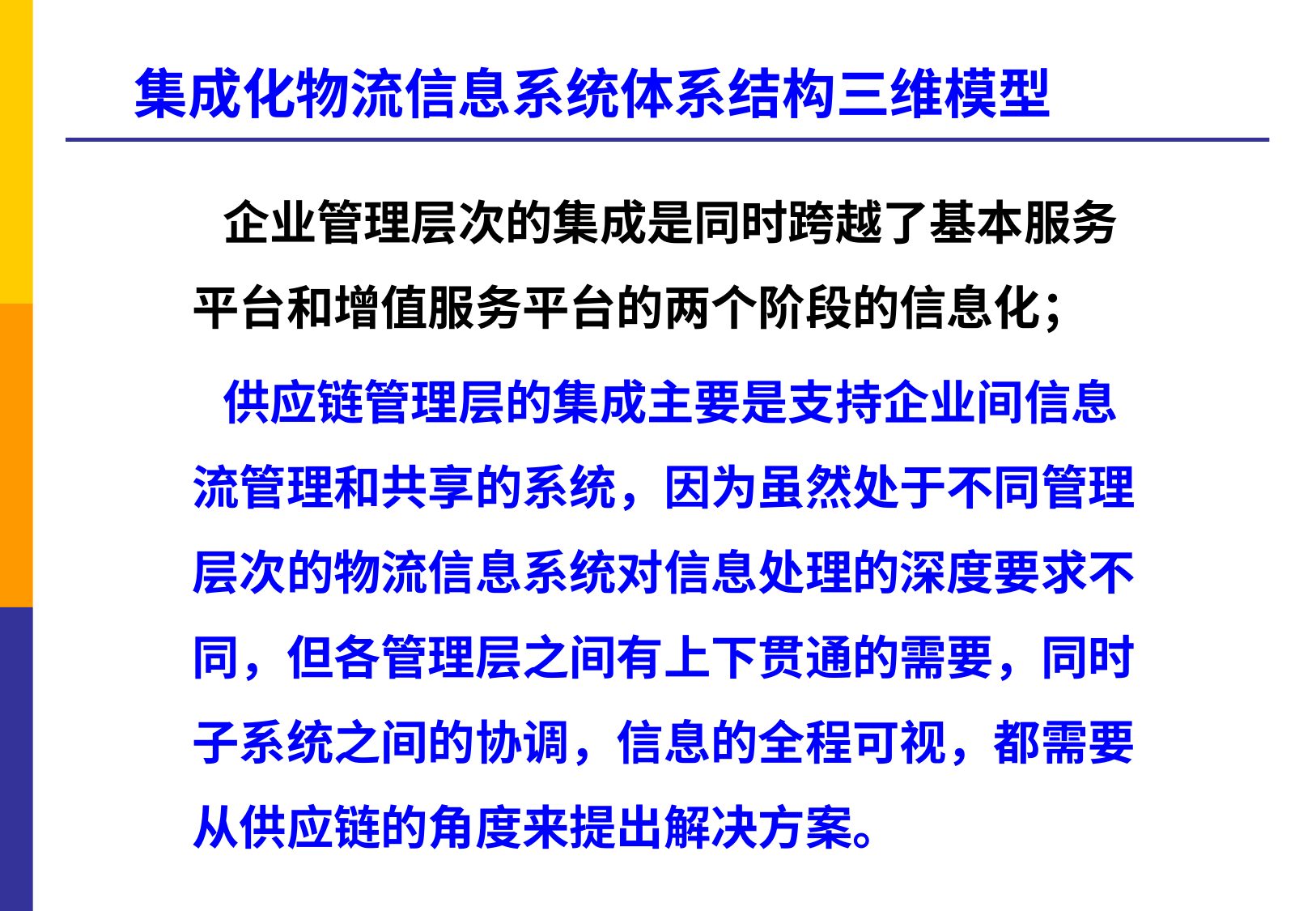

集成化物流信息系统体系结构三维模型
      企业管理层次的集成是同时跨越了基本服务平台和增值服务平台的两个阶段的信息化；
      供应链管理层的集成主要是支持企业间信息流管理和共享的系统，因为虽然处于不同管理层次的物流信息系统对信息处理的深度要求不同，但各管理层之间有上下贯通的需要，同时子系统之间的协调，信息的全程可视，都需要从供应链的角度来提出解决方案。